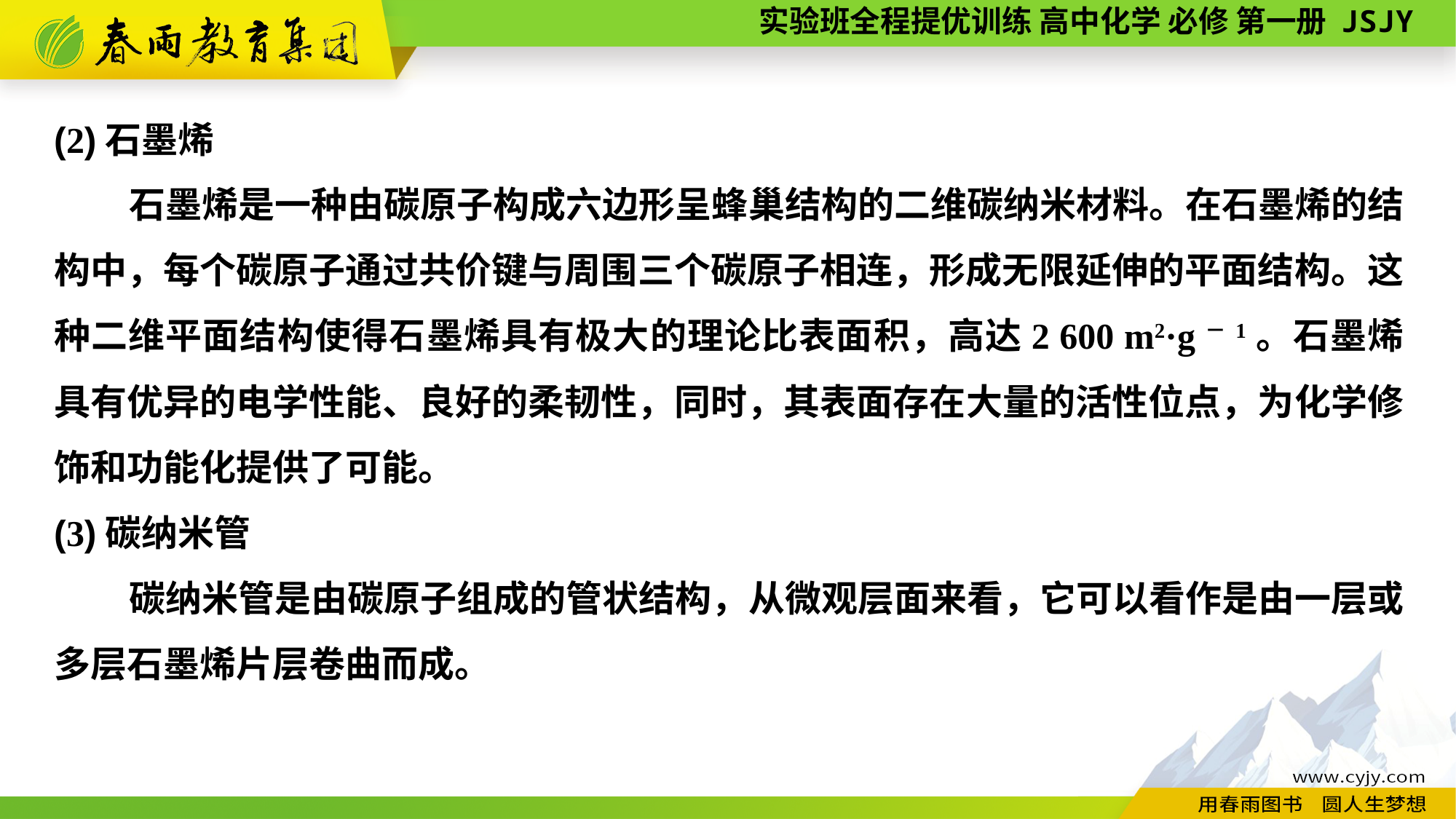

(2)石墨烯
石墨烯是一种由碳原子构成六边形呈蜂巢结构的二维碳纳米材料。在石墨烯的结构中，每个碳原子通过共价键与周围三个碳原子相连，形成无限延伸的平面结构。这种二维平面结构使得石墨烯具有极大的理论比表面积，高达2 600 m2·g－1。石墨烯具有优异的电学性能、良好的柔韧性，同时，其表面存在大量的活性位点，为化学修饰和功能化提供了可能。
(3)碳纳米管
碳纳米管是由碳原子组成的管状结构，从微观层面来看，它可以看作是由一层或多层石墨烯片层卷曲而成。